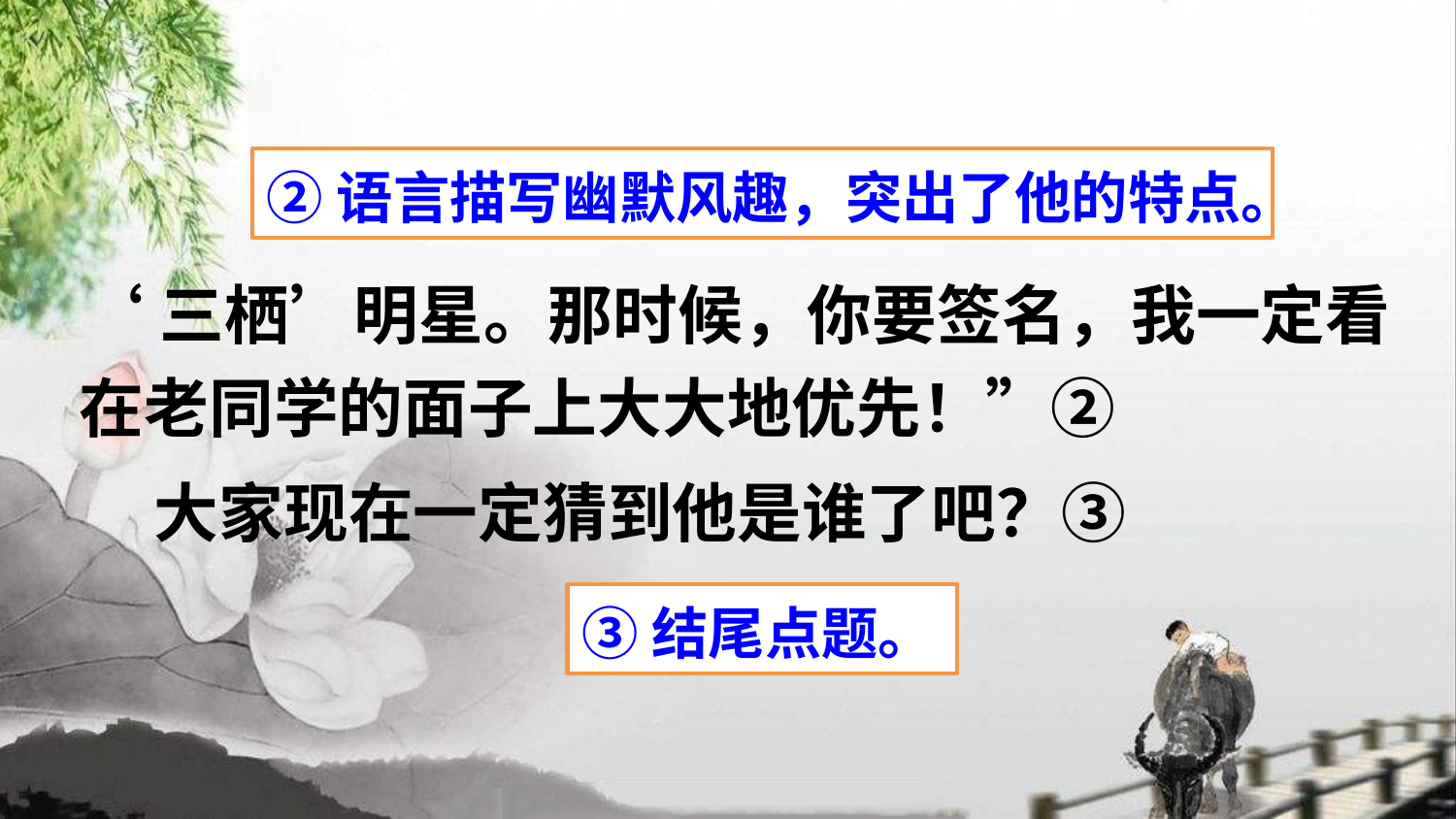

②语言描写幽默风趣，突出了他的特点。
‘三栖’明星。那时候，你要签名，我一定看在老同学的面子上大大地优先！”②
    大家现在一定猜到他是谁了吧？③
③结尾点题。